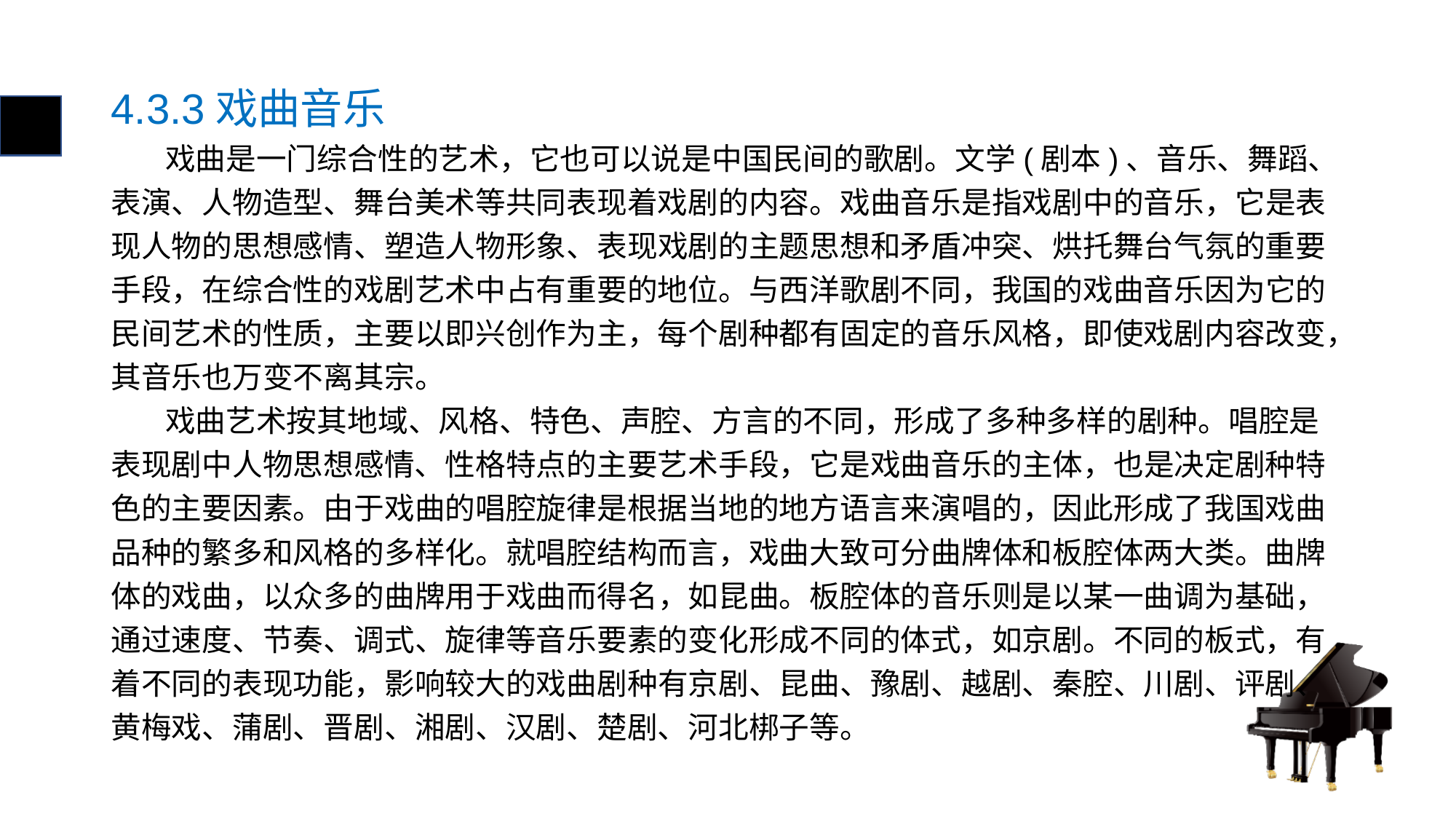

# 4.3.3戏曲音乐
       戏曲是一门综合性的艺术，它也可以说是中国民间的歌剧。文学(剧本)、音乐、舞蹈、表演、人物造型、舞台美术等共同表现着戏剧的内容。戏曲音乐是指戏剧中的音乐，它是表现人物的思想感情、塑造人物形象、表现戏剧的主题思想和矛盾冲突、烘托舞台气氛的重要手段，在综合性的戏剧艺术中占有重要的地位。与西洋歌剧不同，我国的戏曲音乐因为它的民间艺术的性质，主要以即兴创作为主，每个剧种都有固定的音乐风格，即使戏剧内容改变，其音乐也万变不离其宗。
       戏曲艺术按其地域、风格、特色、声腔、方言的不同，形成了多种多样的剧种。唱腔是表现剧中人物思想感情、性格特点的主要艺术手段，它是戏曲音乐的主体，也是决定剧种特色的主要因素。由于戏曲的唱腔旋律是根据当地的地方语言来演唱的，因此形成了我国戏曲品种的繁多和风格的多样化。就唱腔结构而言，戏曲大致可分曲牌体和板腔体两大类。曲牌体的戏曲，以众多的曲牌用于戏曲而得名，如昆曲。板腔体的音乐则是以某一曲调为基础，通过速度、节奏、调式、旋律等音乐要素的变化形成不同的体式，如京剧。不同的板式，有着不同的表现功能，影响较大的戏曲剧种有京剧、昆曲、豫剧、越剧、秦腔、川剧、评剧、黄梅戏、蒲剧、晋剧、湘剧、汉剧、楚剧、河北梆子等。